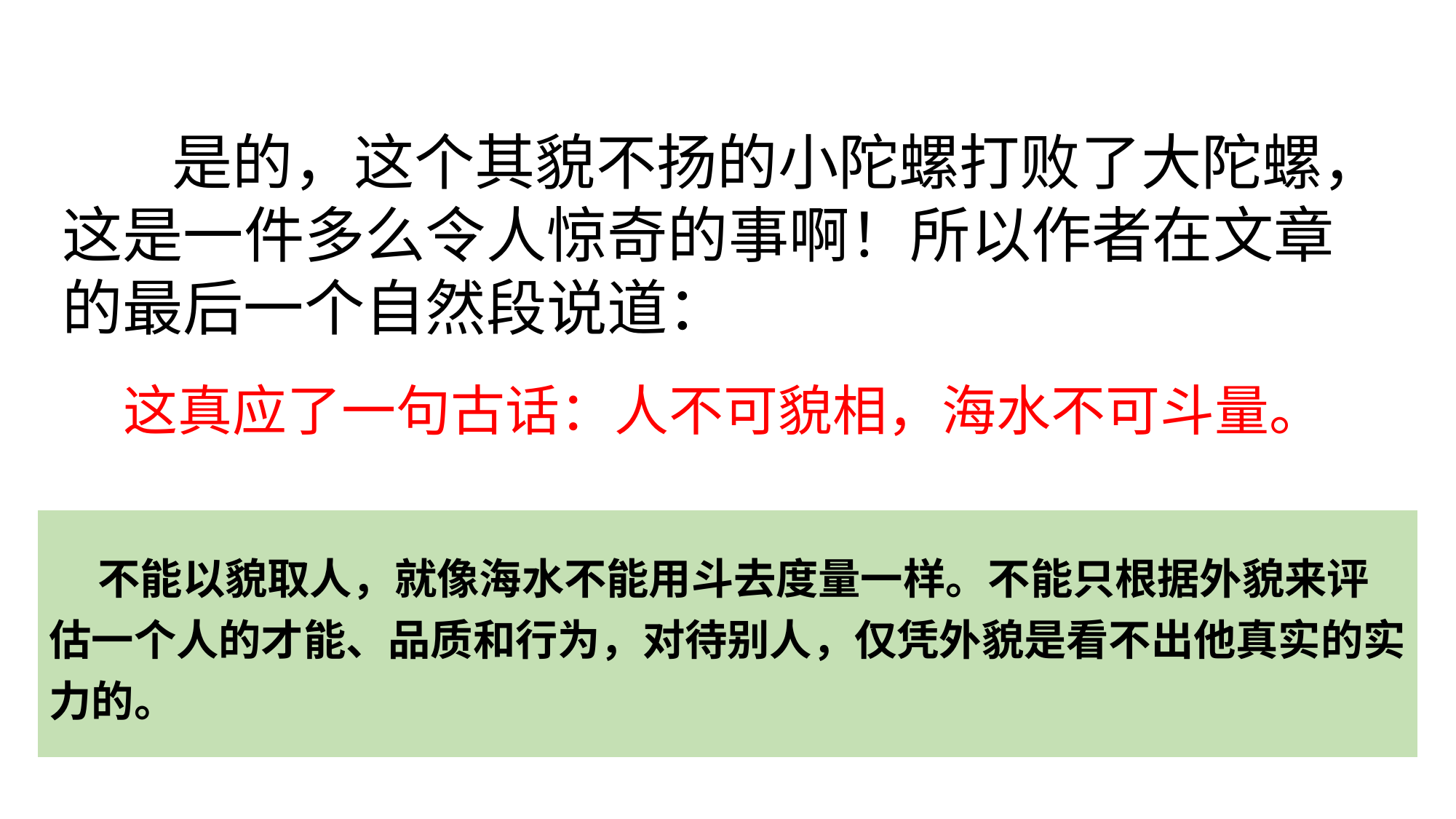

是的，这个其貌不扬的小陀螺打败了大陀螺，这是一件多么令人惊奇的事啊！所以作者在文章的最后一个自然段说道：
这真应了一句古话：人不可貌相，海水不可斗量。
    不能以貌取人，就像海水不能用斗去度量一样。不能只根据外貌来评估一个人的才能、品质和行为，对待别人，仅凭外貌是看不出他真实的实力的。